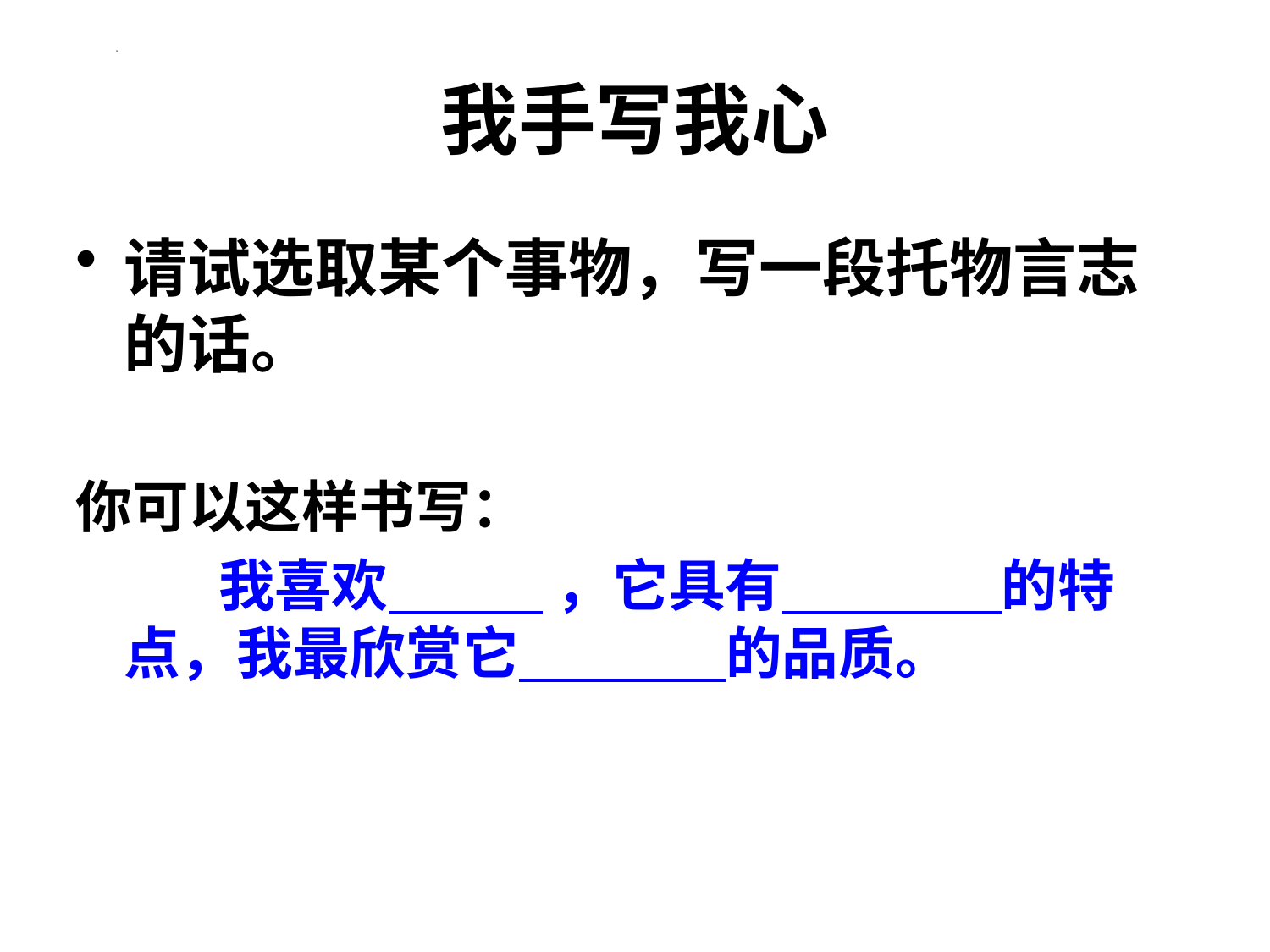

# 我手写我心
请试选取某个事物，写一段托物言志的话。

你可以这样书写：
          我喜欢             ，它具有                 的特点，我最欣赏它                的品质。